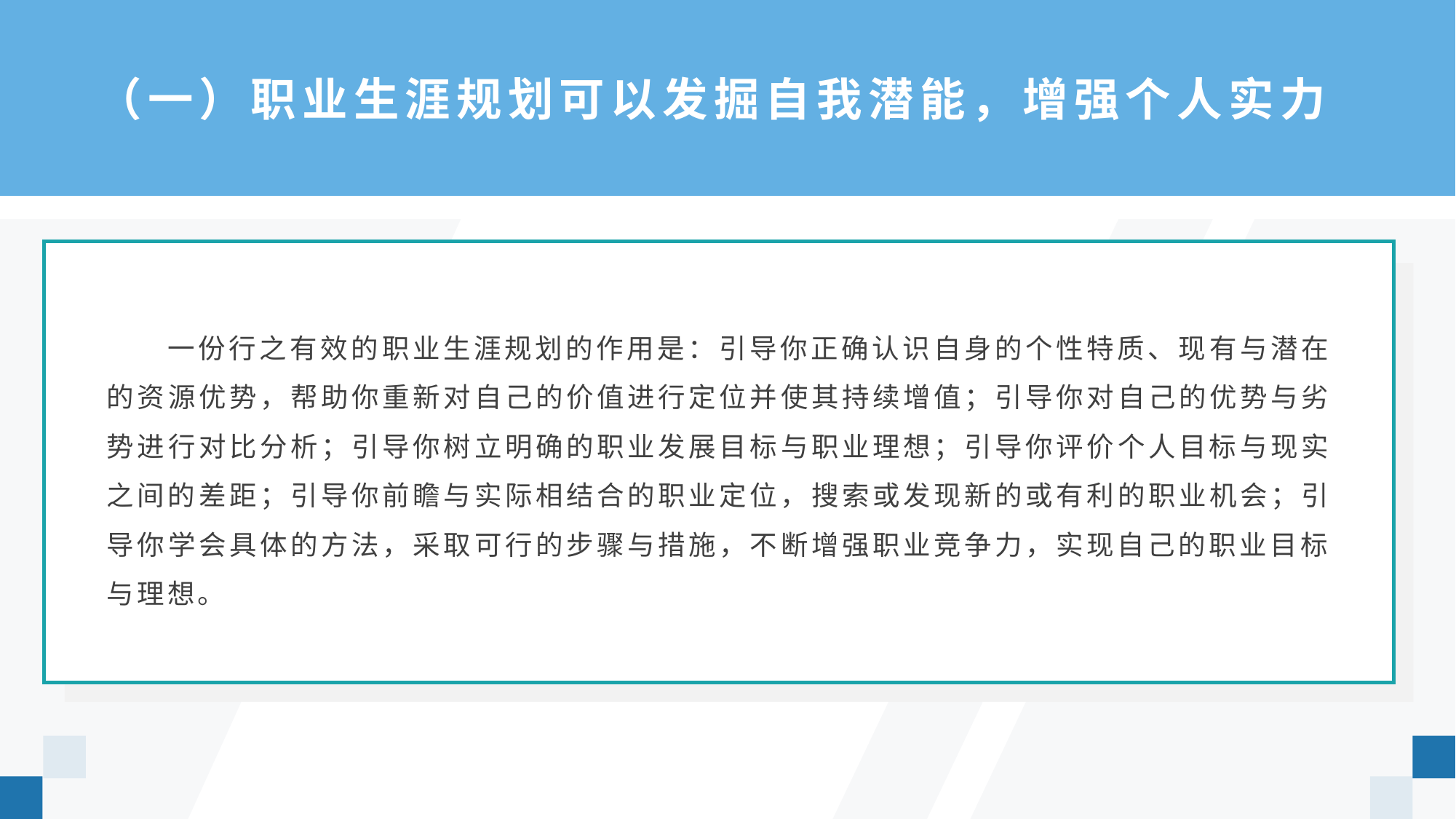

（一）职业生涯规划可以发掘自我潜能，增强个人实力

一份行之有效的职业生涯规划的作用是：引导你正确认识自身的个性特质、现有与潜在的资源优势，帮助你重新对自己的价值进行定位并使其持续增值；引导你对自己的优势与劣势进行对比分析；引导你树立明确的职业发展目标与职业理想；引导你评价个人目标与现实之间的差距；引导你前瞻与实际相结合的职业定位，搜索或发现新的或有利的职业机会；引导你学会具体的方法，采取可行的步骤与措施，不断增强职业竞争力，实现自己的职业目标与理想。